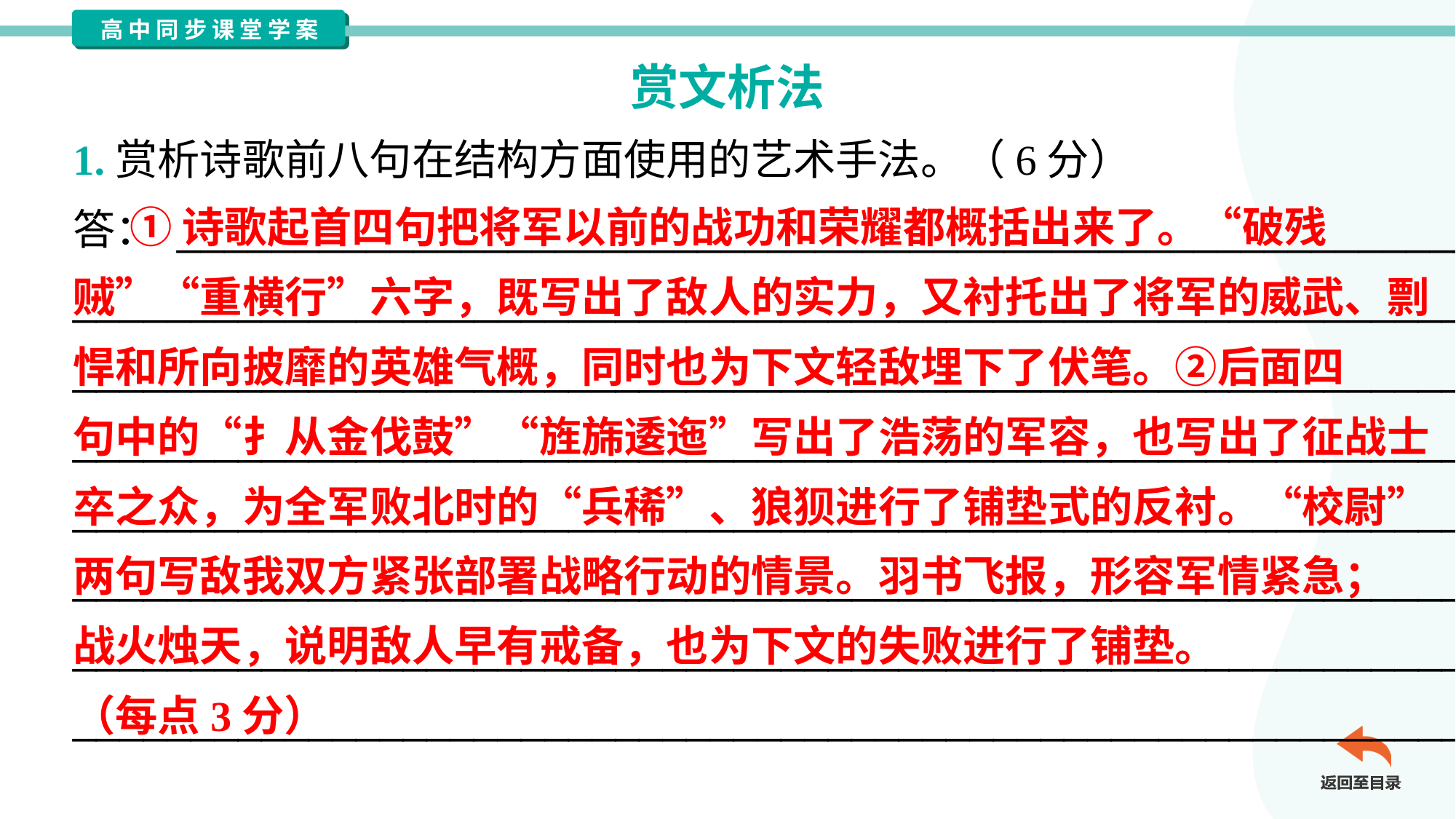

赏文析法
1.赏析诗歌前八句在结构方面使用的艺术手法。（6分）
答： ________________________________________________________
_____________________________________________________________
_____________________________________________________________
_____________________________________________________________
_____________________________________________________________
_____________________________________________________________
_____________________________________________________________
_____________________________________________________________
      ①诗歌起首四句把将军以前的战功和荣耀都概括出来了。“破残
贼”“重横行”六字，既写出了敌人的实力，又衬托出了将军的威武、剽
悍和所向披靡的英雄气概，同时也为下文轻敌埋下了伏笔。②后面四
句中的“扌从金伐鼓”“旌旆逶迤”写出了浩荡的军容，也写出了征战士
卒之众，为全军败北时的“兵稀”、狼狈进行了铺垫式的反衬。“校尉”
两句写敌我双方紧张部署战略行动的情景。羽书飞报，形容军情紧急；
战火烛天，说明敌人早有戒备，也为下文的失败进行了铺垫。
（每点3分）